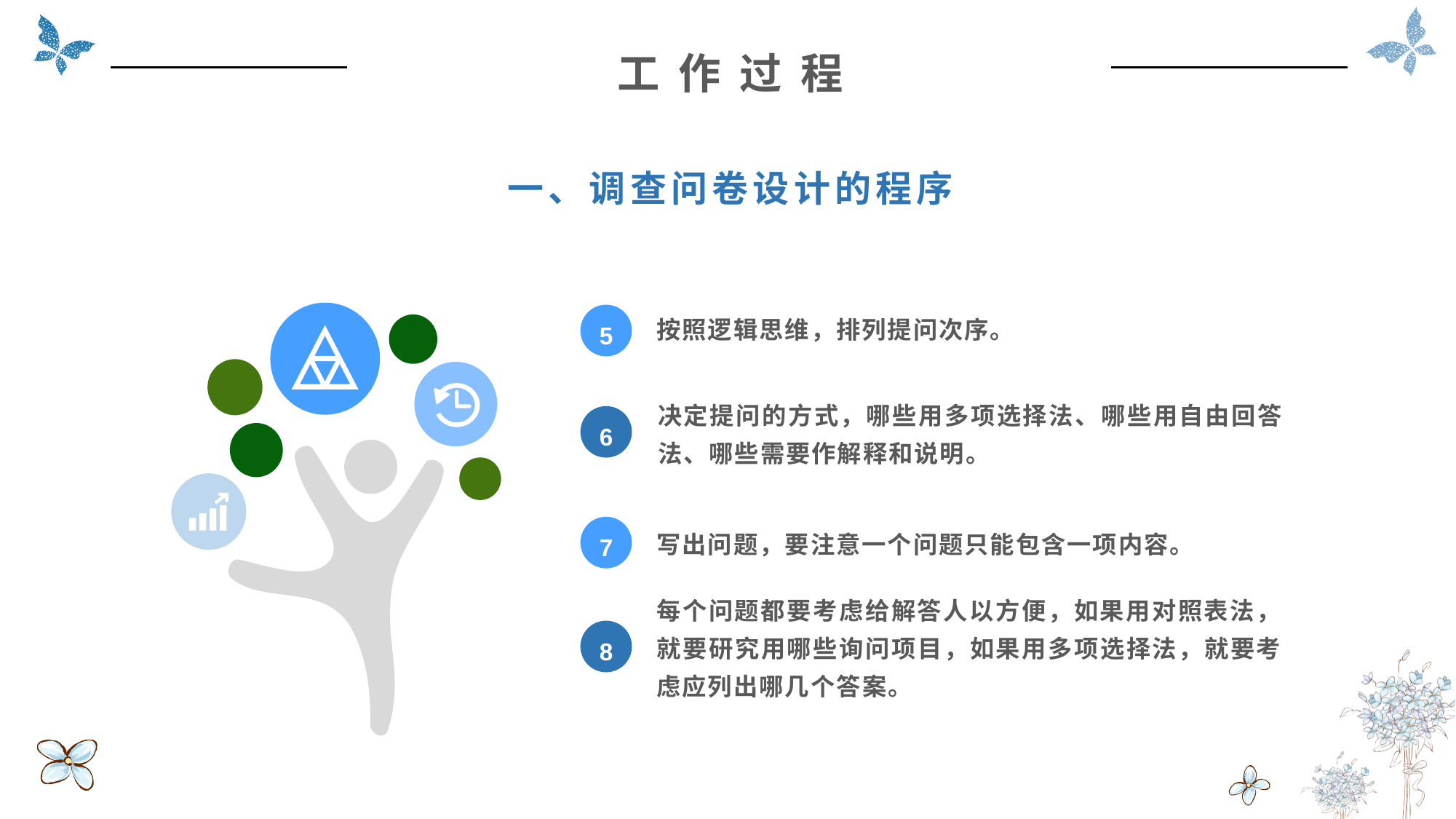

工 作 过 程
一、调查问卷设计的程序
按照逻辑思维，排列提问次序。
5

决定提问的方式，哪些用多项选择法、哪些用自由回答法、哪些需要作解释和说明。
6
写出问题，要注意一个问题只能包含一项内容。
7
每个问题都要考虑给解答人以方便，如果用对照表法，就要研究用哪些询问项目，如果用多项选择法，就要考虑应列出哪几个答案。
8